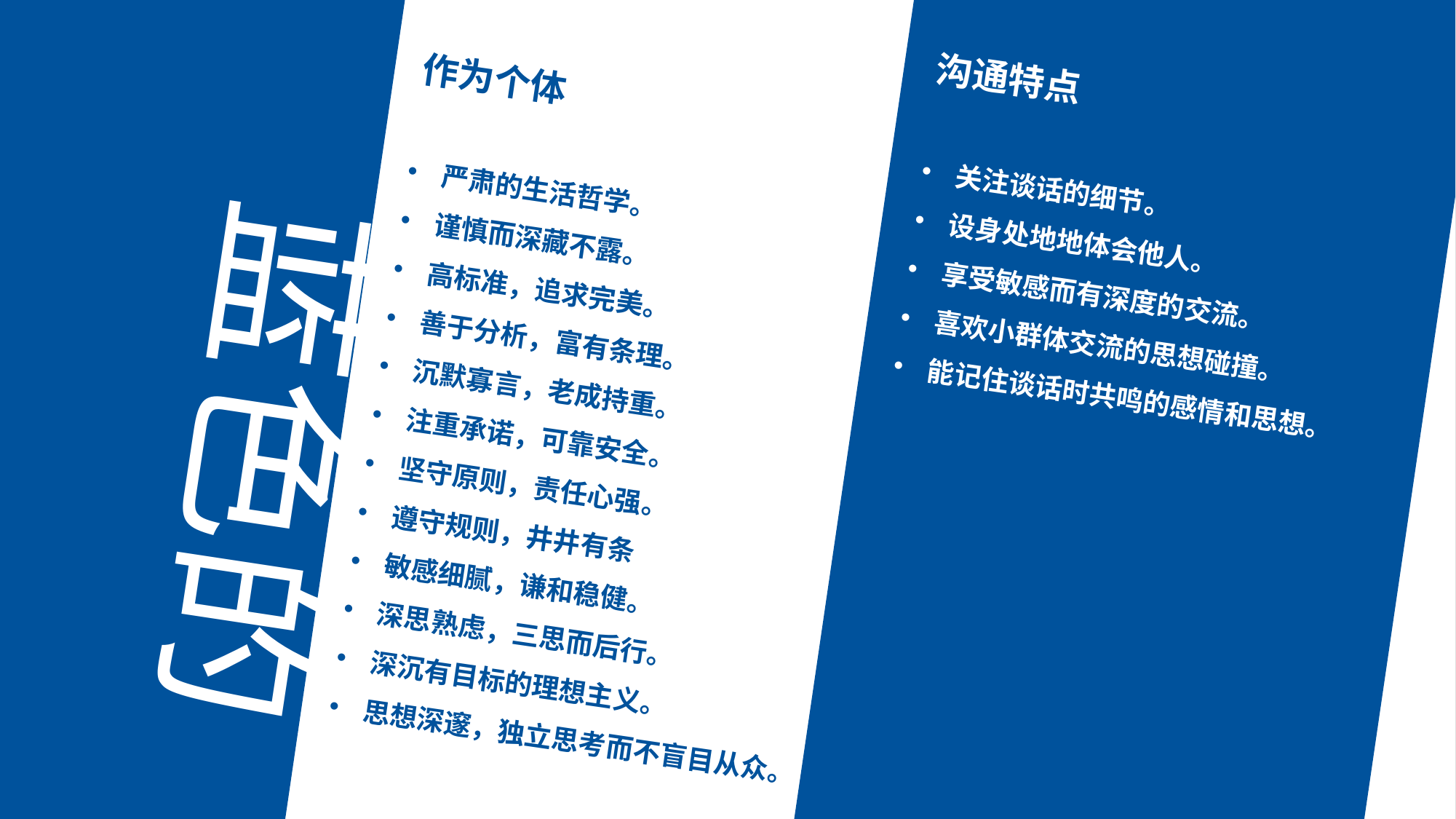

作为个体

严肃的生活哲学。
谨慎而深藏不露。
高标准，追求完美。
善于分析，富有条理。
沉默寡言，老成持重。
注重承诺，可靠安全。
坚守原则，责任心强。
遵守规则，井井有条
敏感细腻，谦和稳健。
深思熟虑，三思而后行。
深沉有目标的理想主义。
思想深邃，独立思考而不盲目从众。
沟通特点

关注谈话的细节。
设身处地地体会他人。
享受敏感而有深度的交流。
喜欢小群体交流的思想碰撞。
能记住谈话时共鸣的感情和思想。

蓝色的